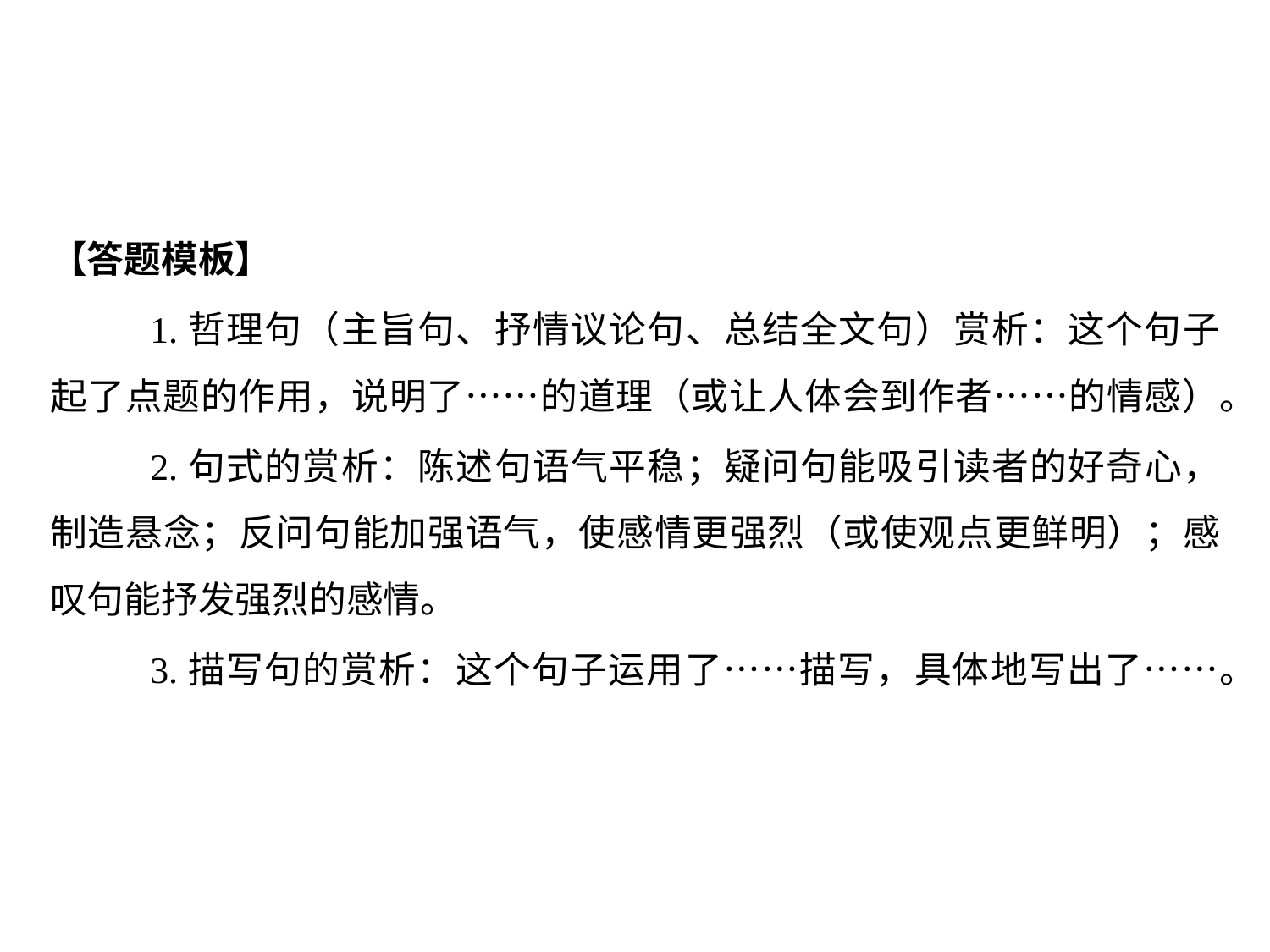

【答题模板】
1.哲理句（主旨句、抒情议论句、总结全文句）赏析：这个句子起了点题的作用，说明了……的道理（或让人体会到作者……的情感）。
2.句式的赏析：陈述句语气平稳；疑问句能吸引读者的好奇心，制造悬念；反问句能加强语气，使感情更强烈（或使观点更鲜明）；感叹句能抒发强烈的感情。
3.描写句的赏析：这个句子运用了……描写，具体地写出了……。